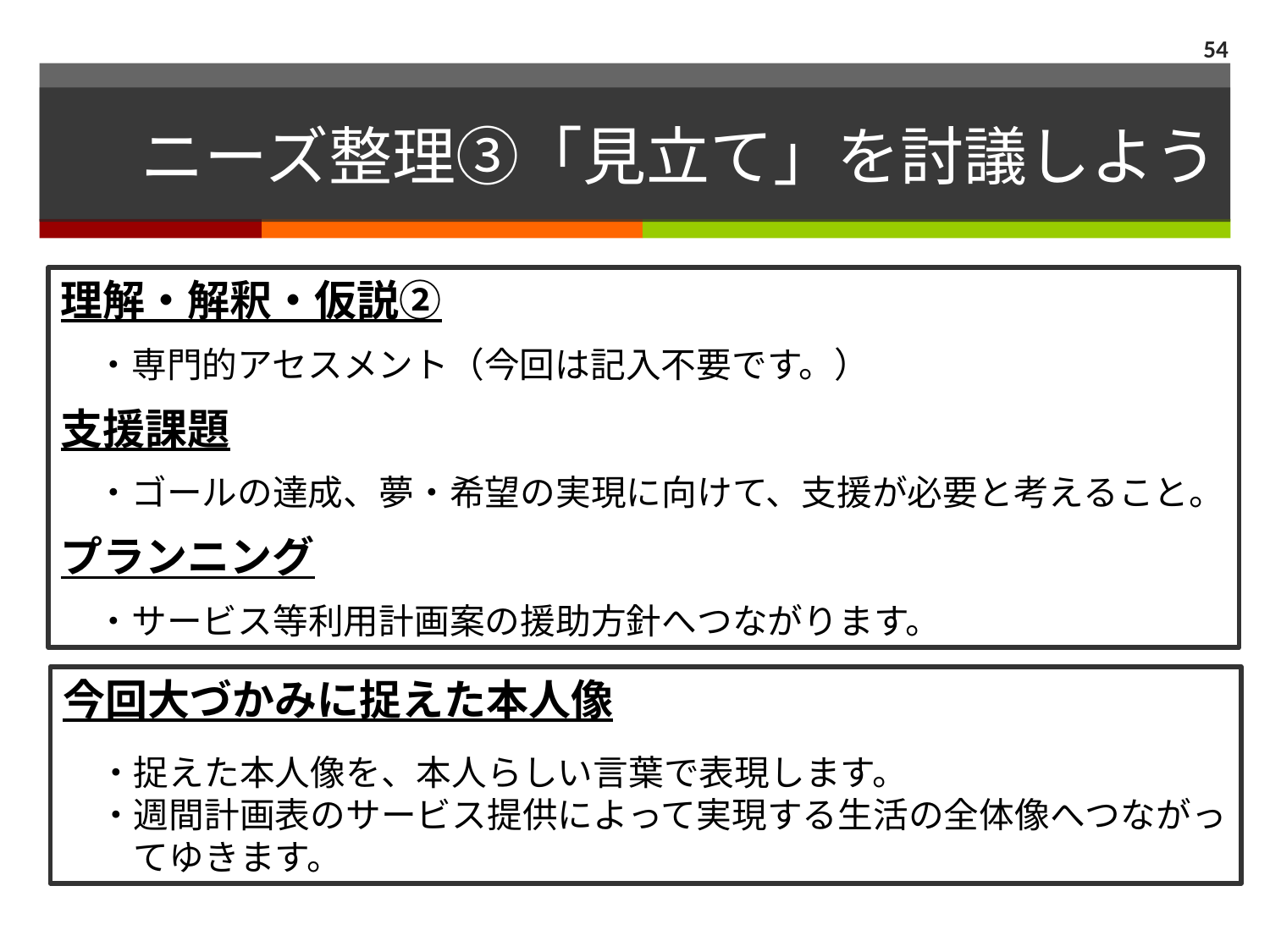

54
# ニーズ整理③「見立て」を討議しよう
理解・解釈・仮説②

　・専門的アセスメント（今回は記入不要です。）

支援課題

　・ゴールの達成、夢・希望の実現に向けて、支援が必要と考えること。

プランニング

　・サービス等利用計画案の援助方針へつながります。
今回大づかみに捉えた本人像

　・捉えた本人像を、本人らしい言葉で表現します。
　・週間計画表のサービス提供によって実現する生活の全体像へつながっ
　　てゆきます。